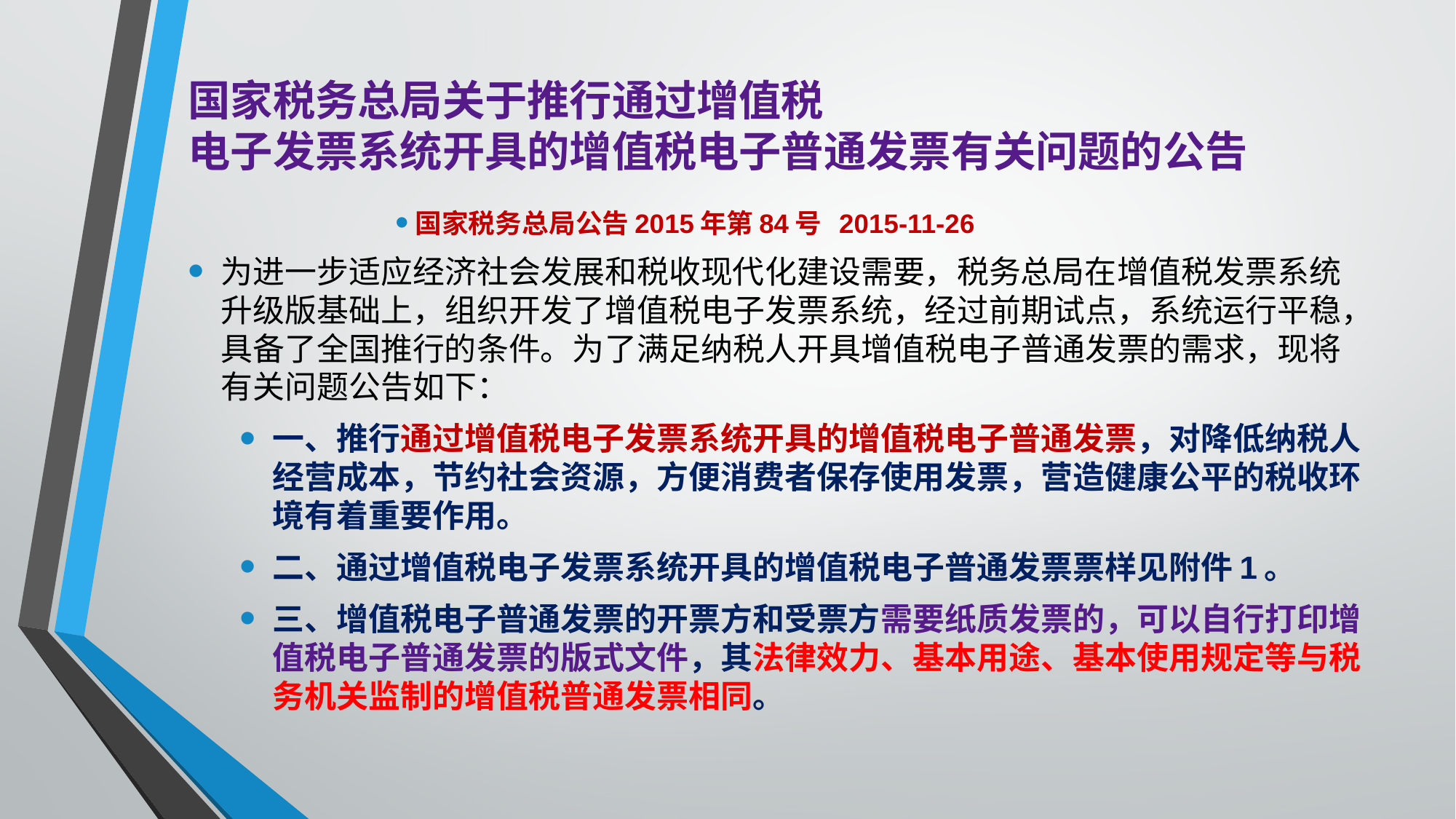

# 国家税务总局关于推行通过增值税 电子发票系统开具的增值税电子普通发票有关问题的公告
国家税务总局公告2015年第84号  2015-11-26
为进一步适应经济社会发展和税收现代化建设需要，税务总局在增值税发票系统升级版基础上，组织开发了增值税电子发票系统，经过前期试点，系统运行平稳，具备了全国推行的条件。为了满足纳税人开具增值税电子普通发票的需求，现将有关问题公告如下：
一、推行通过增值税电子发票系统开具的增值税电子普通发票，对降低纳税人经营成本，节约社会资源，方便消费者保存使用发票，营造健康公平的税收环境有着重要作用。
二、通过增值税电子发票系统开具的增值税电子普通发票票样见附件1。
三、增值税电子普通发票的开票方和受票方需要纸质发票的，可以自行打印增值税电子普通发票的版式文件，其法律效力、基本用途、基本使用规定等与税务机关监制的增值税普通发票相同。